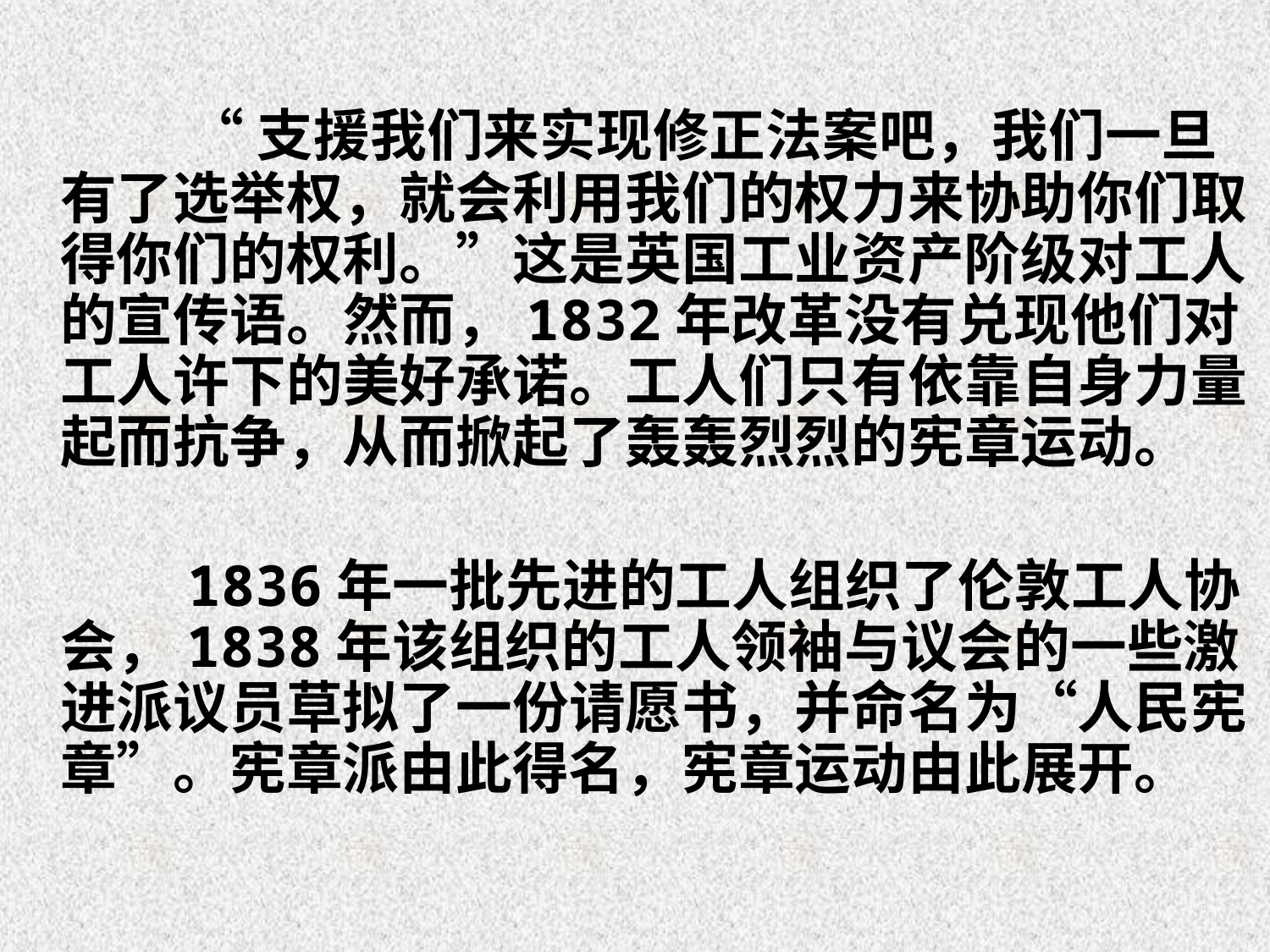

“支援我们来实现修正法案吧，我们一旦有了选举权，就会利用我们的权力来协助你们取得你们的权利。”这是英国工业资产阶级对工人的宣传语。然而，1832年改革没有兑现他们对工人许下的美好承诺。工人们只有依靠自身力量起而抗争，从而掀起了轰轰烈烈的宪章运动。

		1836年一批先进的工人组织了伦敦工人协会，1838年该组织的工人领袖与议会的一些激进派议员草拟了一份请愿书，并命名为“人民宪章”。宪章派由此得名，宪章运动由此展开。